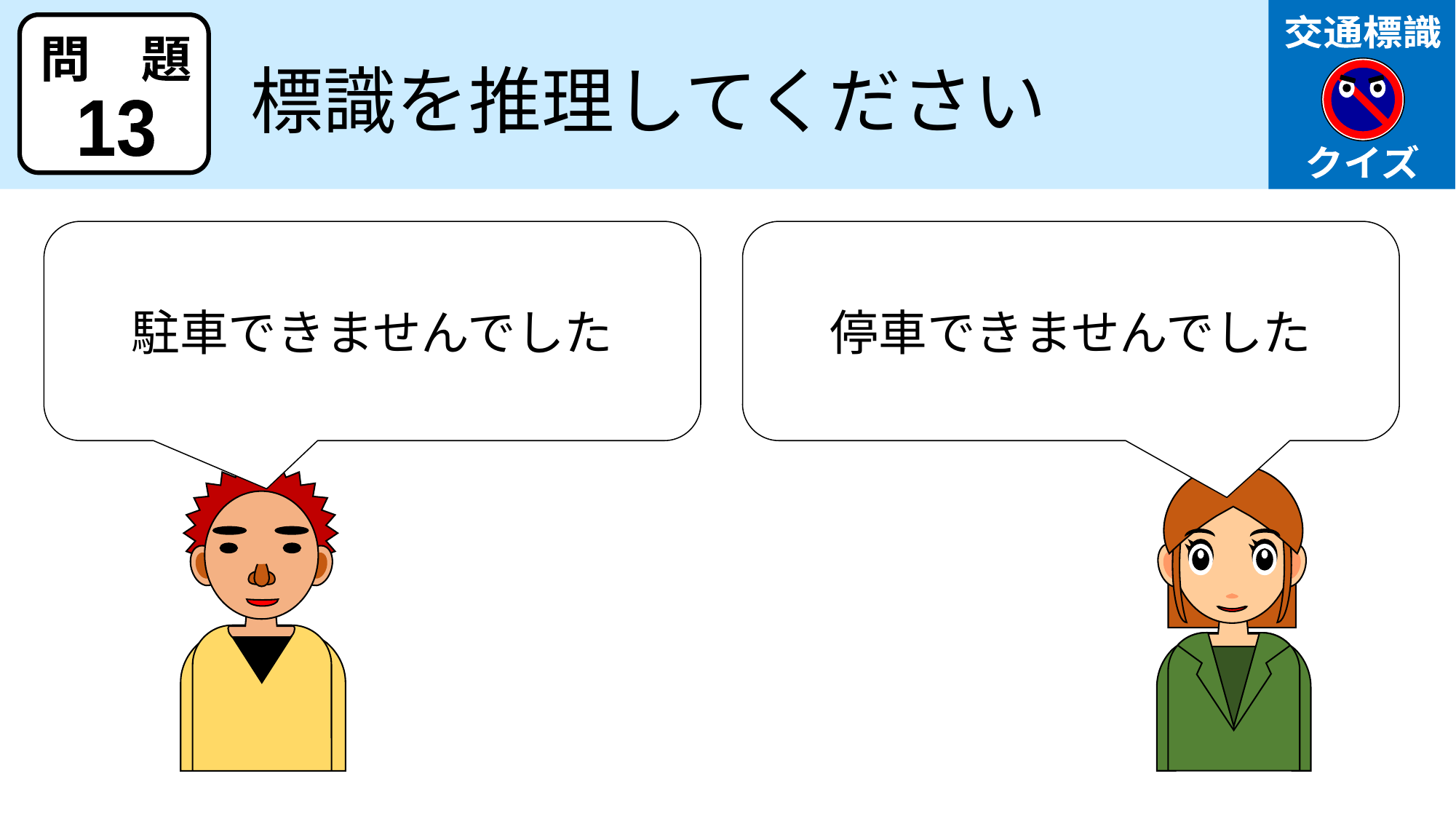

交通標識

クイズ

問　題
標識を推理してください
13
駐車できませんでした
停車できませんでした